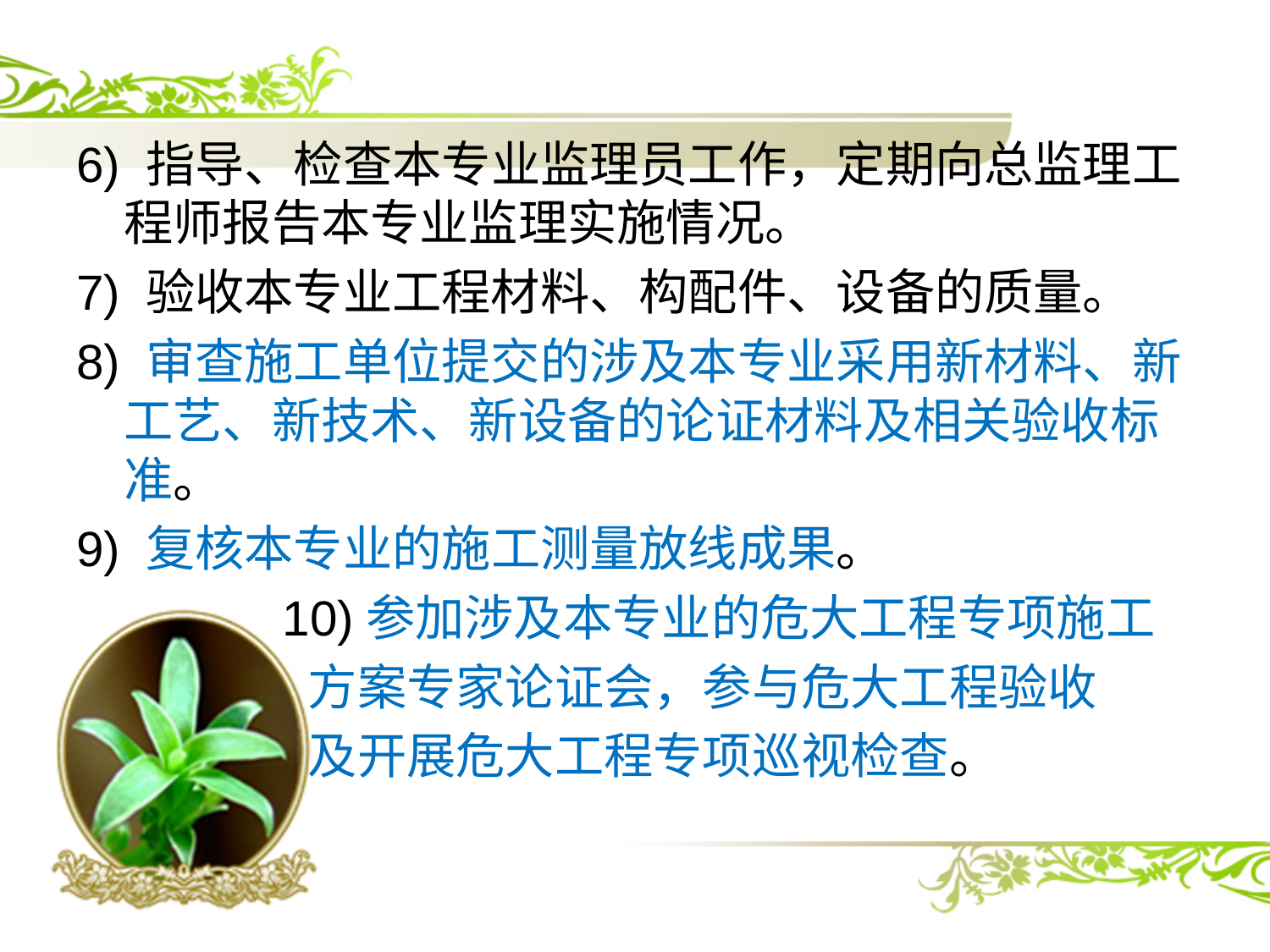

6) 指导、检查本专业监理员工作，定期向总监理工程师报告本专业监理实施情况。
7) 验收本专业工程材料、构配件、设备的质量。
8) 审查施工单位提交的涉及本专业采用新材料、新工艺、新技术、新设备的论证材料及相关验收标准。
9) 复核本专业的施工测量放线成果。
               10)参加涉及本专业的危大工程专项施工
                    方案专家论证会，参与危大工程验收
                    及开展危大工程专项巡视检查。